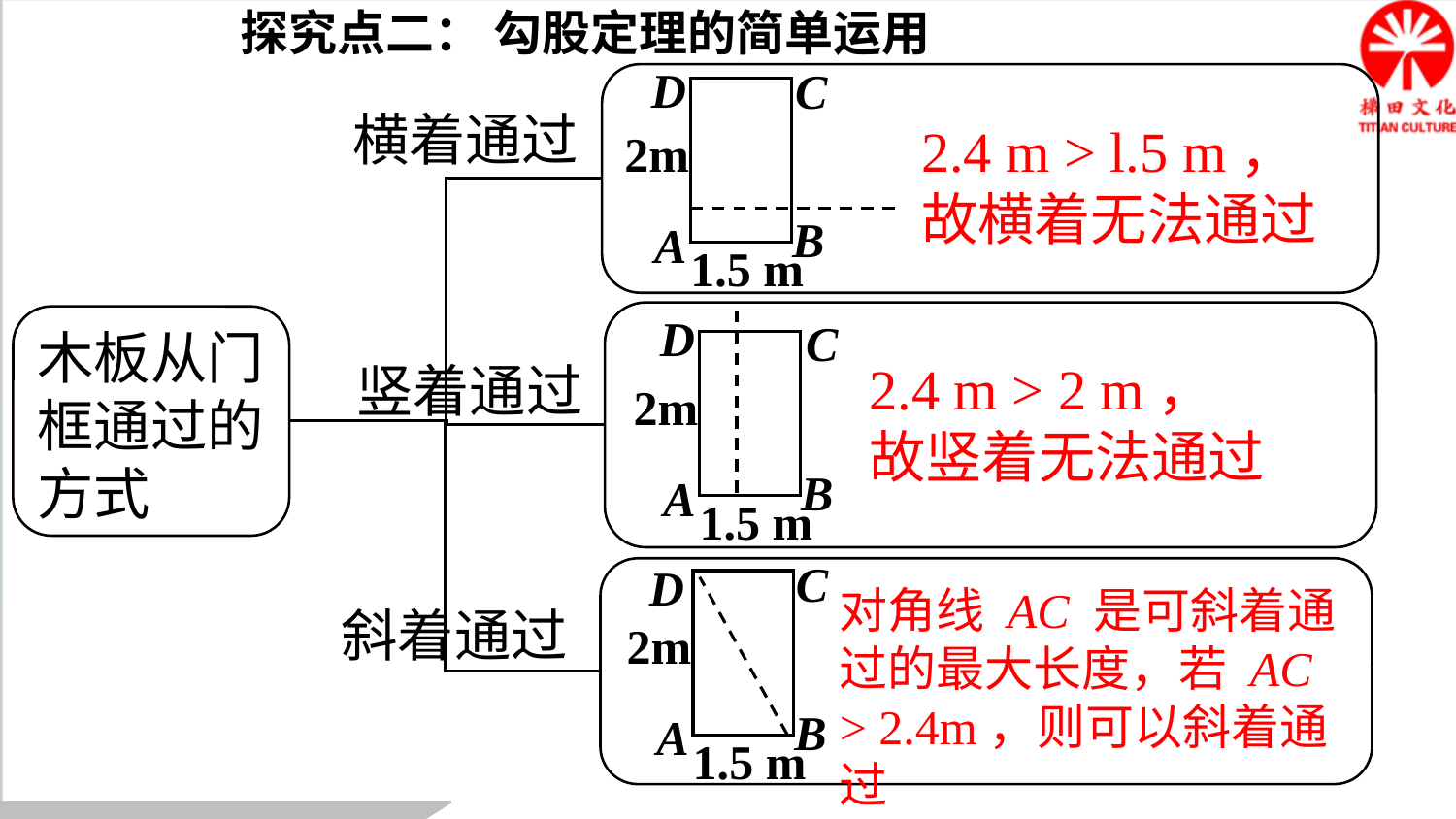

探究点二： 勾股定理的简单运用
D
C

B
A
2m
1.5 m

横着通过
2.4 m > l.5 m，
故横着无法通过
D
C

B
A
2m
1.5 m

竖着通过

木板从门框通过的方式
2.4 m > 2 m，
故竖着无法通过

斜着通过
C
D

B
A
2m
1.5 m
对角线 AC 是可斜着通过的最大长度，若 AC > 2.4m，则可以斜着通过